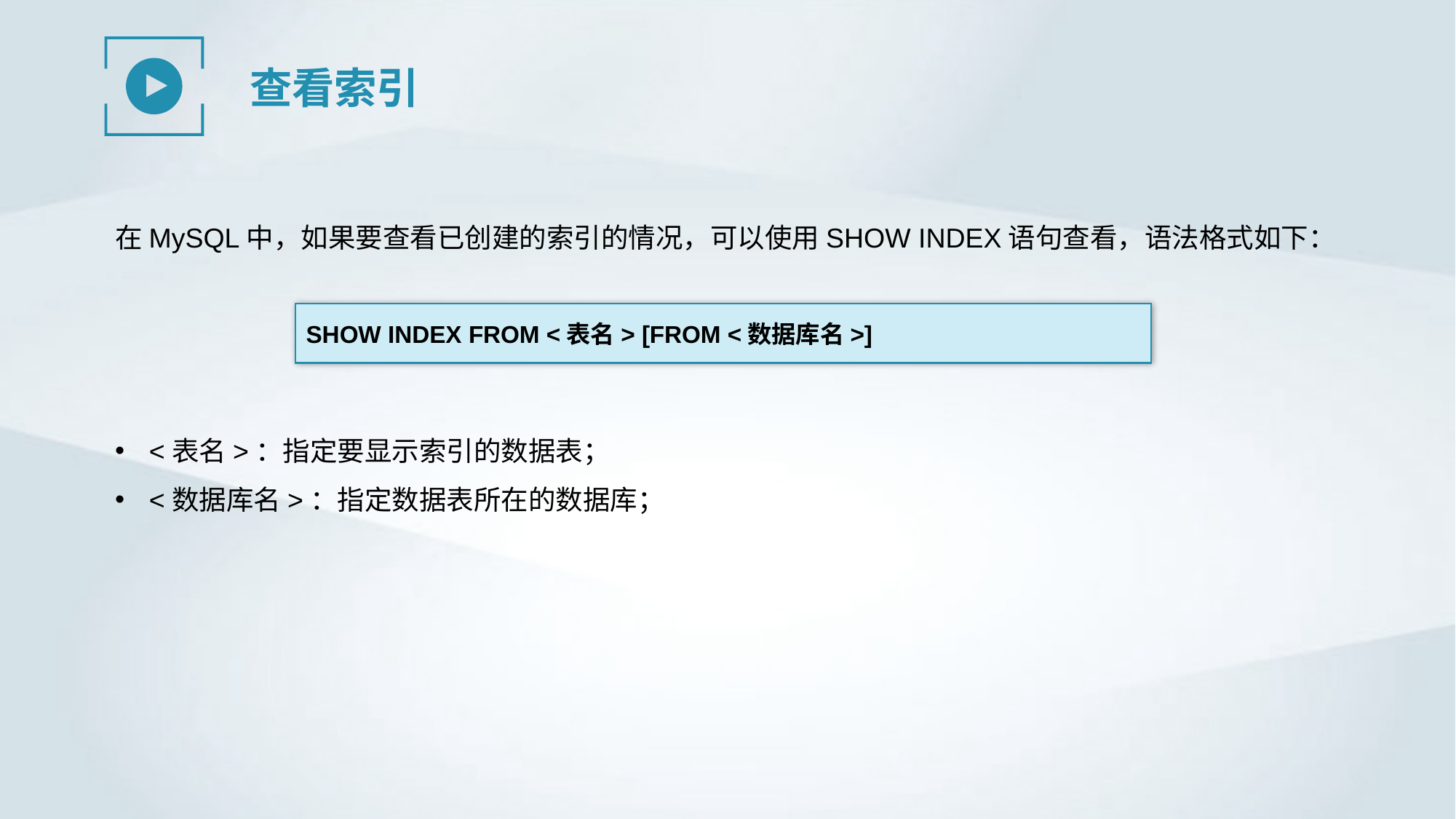

查看索引
在MySQL中，如果要查看已创建的索引的情况，可以使用SHOW INDEX语句查看，语法格式如下：
SHOW INDEX FROM <表名> [FROM <数据库名>]

<表名>：指定要显示索引的数据表；
<数据库名>：指定数据表所在的数据库；